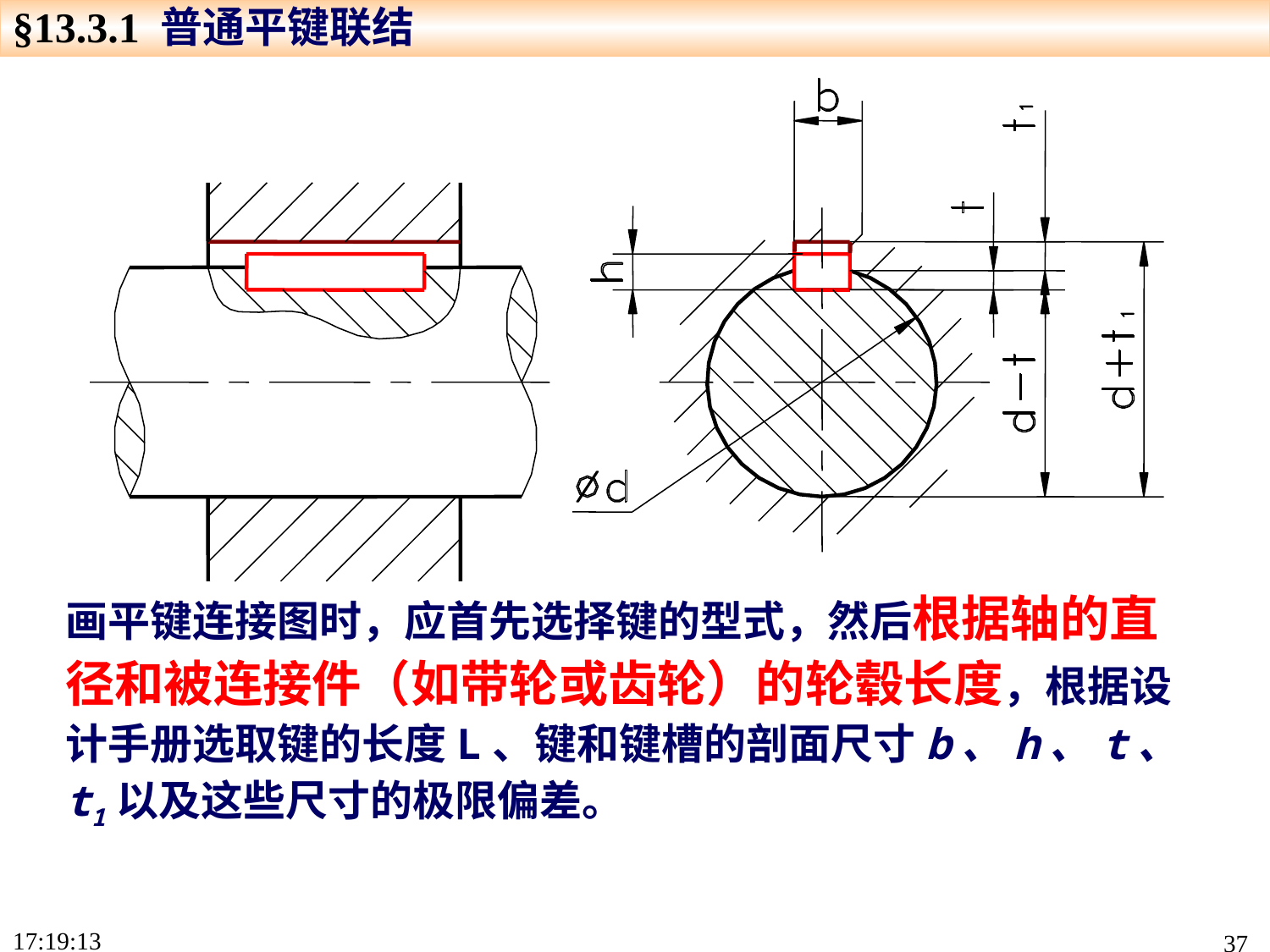

§13.3.1 普通平键联结

画平键连接图时，应首先选择键的型式，然后根据轴的直径和被连接件（如带轮或齿轮）的轮毂长度，根据设计手册选取键的长度L、键和键槽的剖面尺寸b、h、t、t1以及这些尺寸的极限偏差。
17:19:13
37